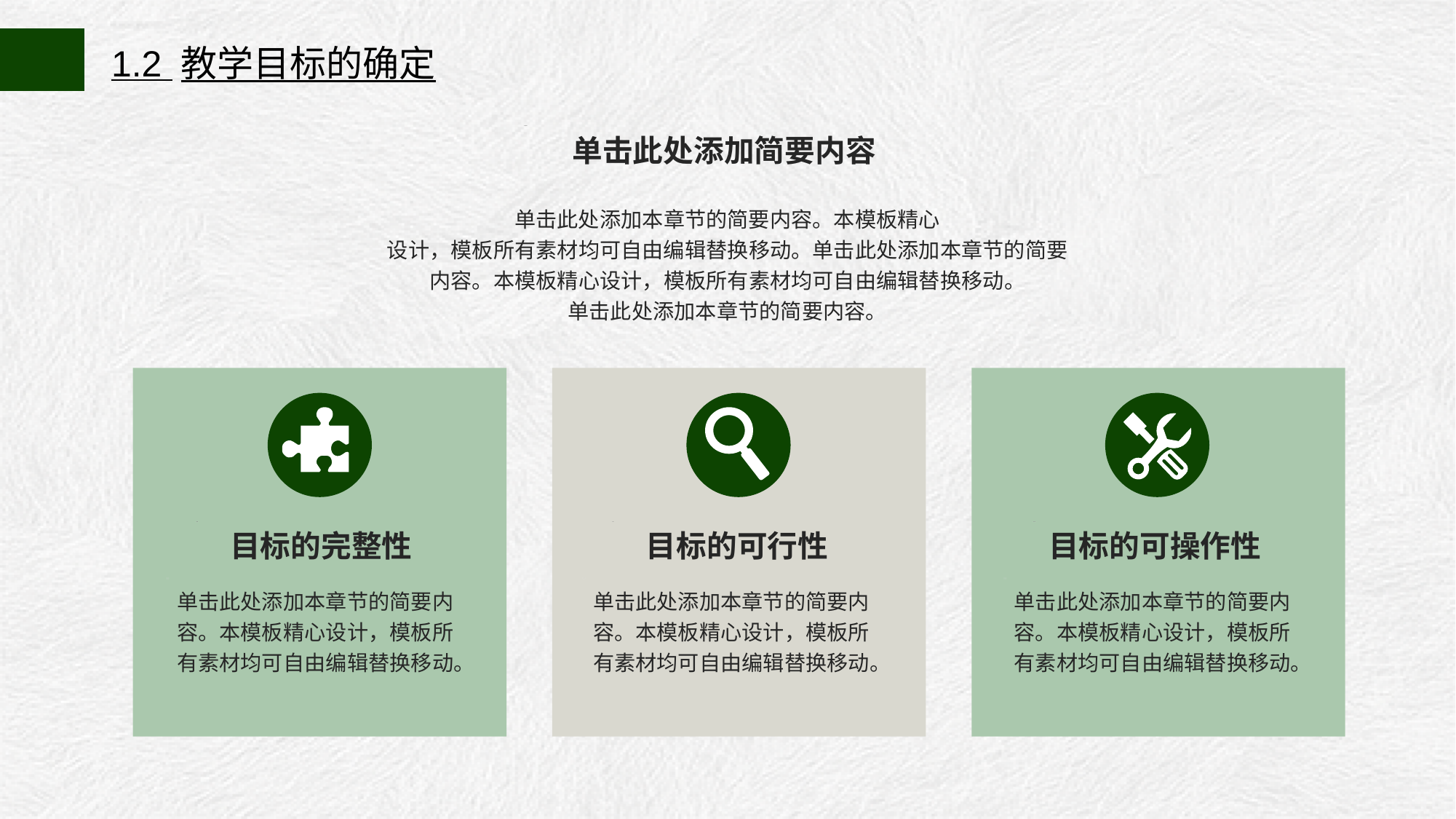

1.2 教学目标的确定
单击此处添加简要内容
单击此处添加本章节的简要内容。本模板精心
设计，模板所有素材均可自由编辑替换移动。单击此处添加本章节的简要
内容。本模板精心设计，模板所有素材均可自由编辑替换移动。
单击此处添加本章节的简要内容。

目标的完整性
目标的可行性
目标的可操作性
单击此处添加本章节的简要内容。本模板精心设计，模板所有素材均可自由编辑替换移动。
单击此处添加本章节的简要内容。本模板精心设计，模板所有素材均可自由编辑替换移动。
单击此处添加本章节的简要内容。本模板精心设计，模板所有素材均可自由编辑替换移动。